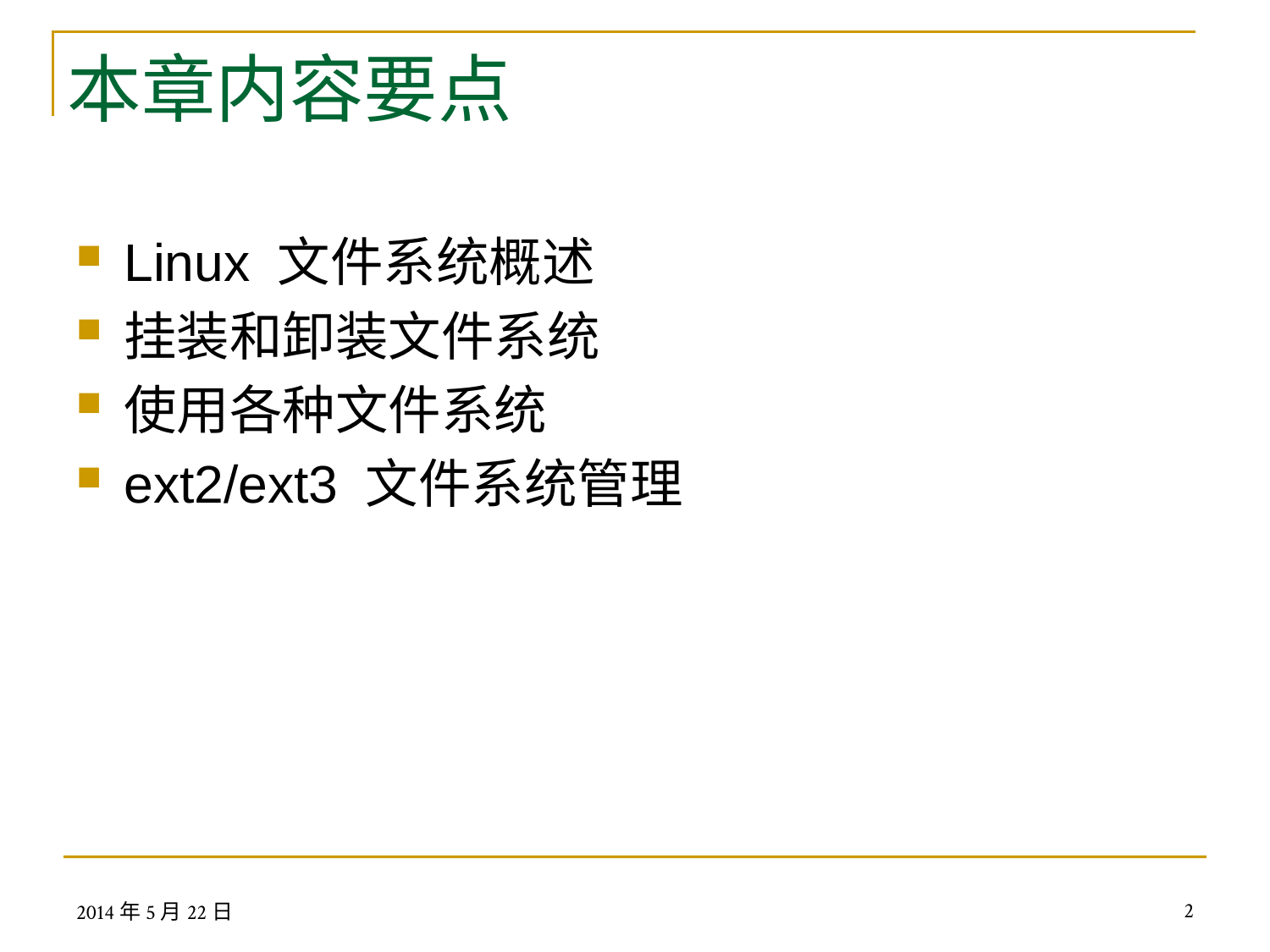

# 本章内容要点
Linux 文件系统概述
挂装和卸装文件系统
使用各种文件系统
ext2/ext3 文件系统管理

2014年5月22日
2